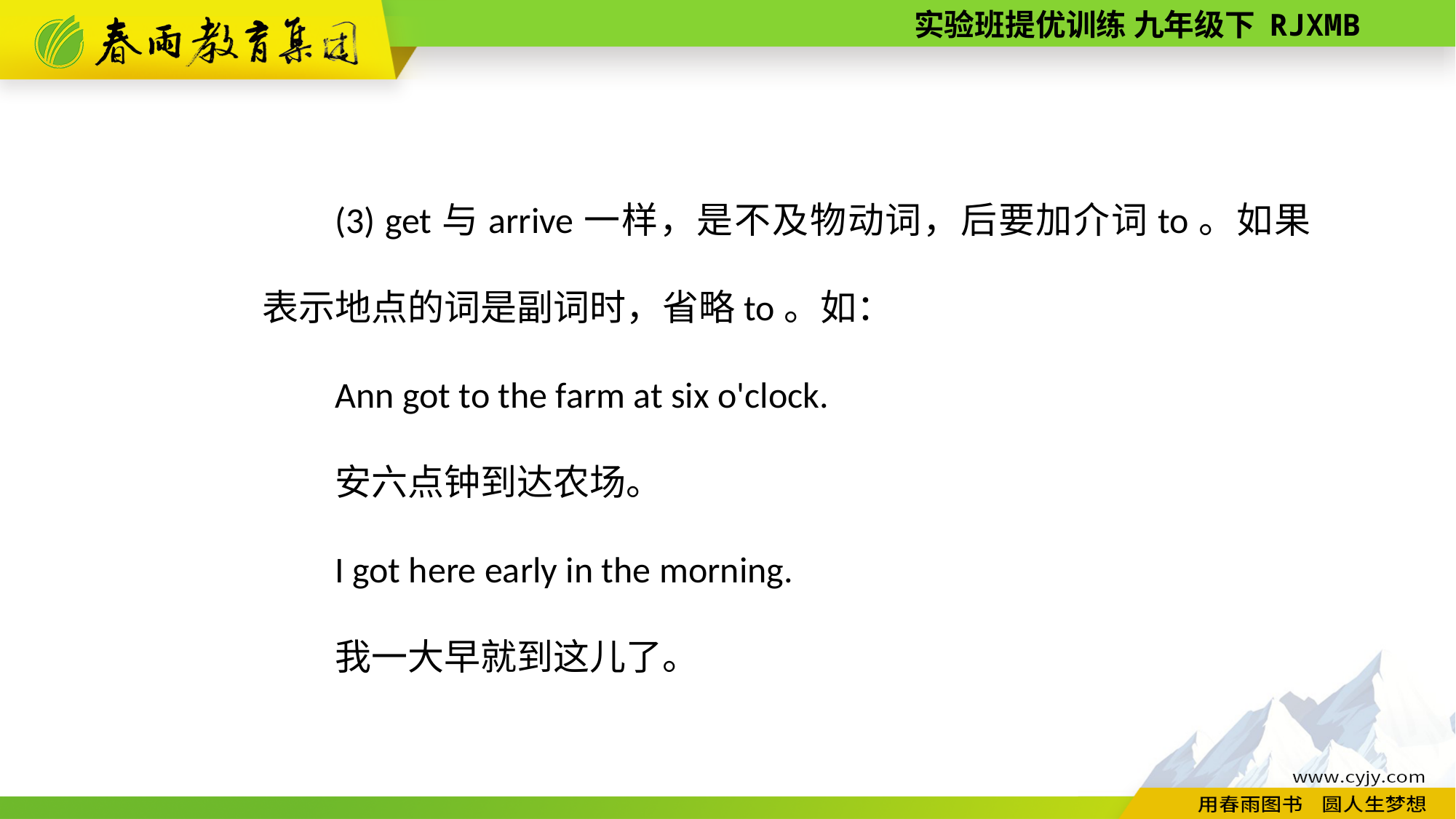

(3) get与arrive一样，是不及物动词，后要加介词to。如果表示地点的词是副词时，省略to。如：
Ann got to the farm at six o'clock.
安六点钟到达农场。
I got here early in the morning.
我一大早就到这儿了。